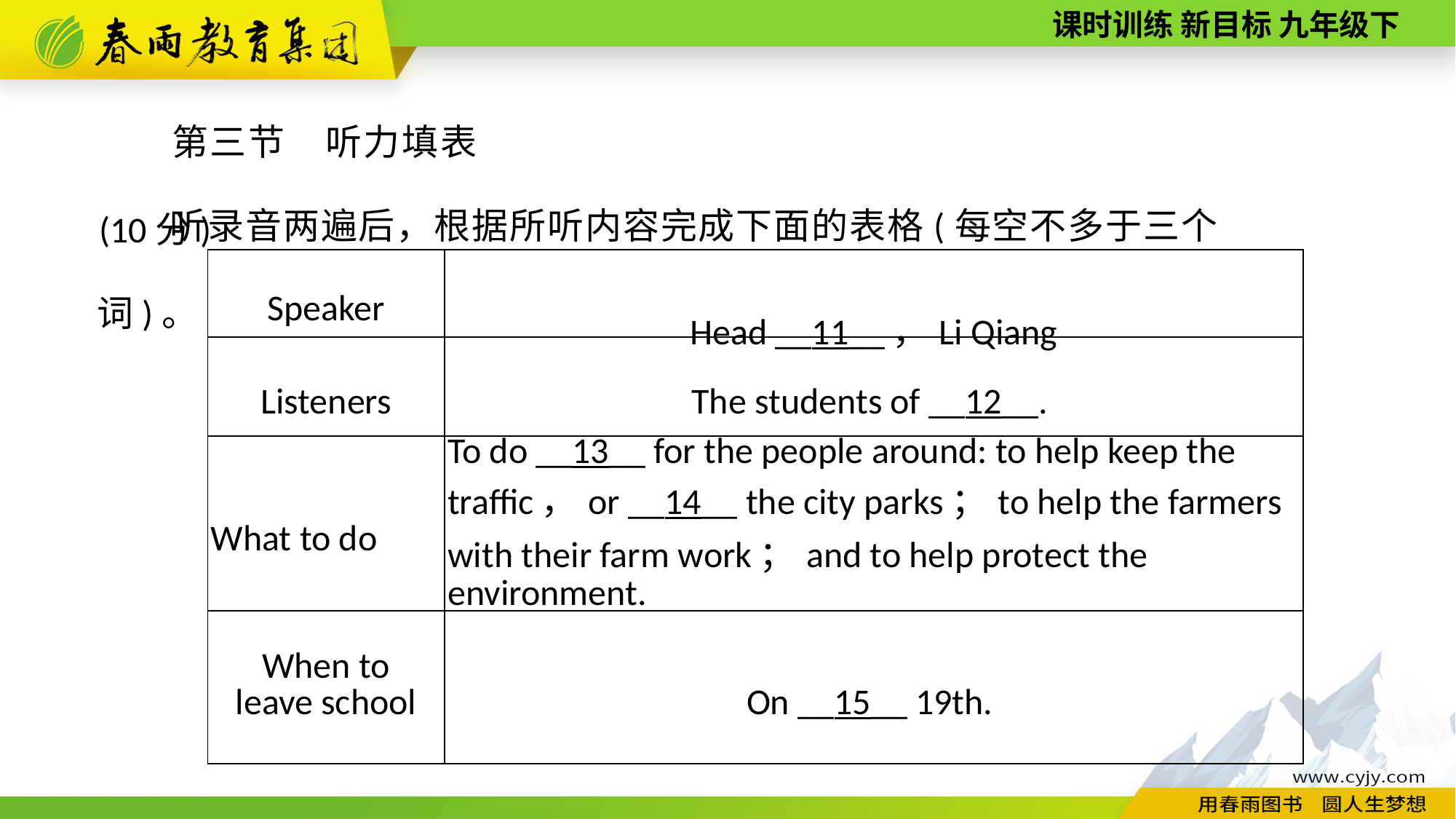

第三节　听力填表(10分)
听录音两遍后，根据所听内容完成下面的表格(每空不多于三个词)。
| Speaker | Head \_\_11\_\_，Li Qiang |
| --- | --- |
| Listeners | The students of \_\_12\_\_. |
| What to do | To do \_\_13\_\_ for the people around: to help keep the traffic，or \_\_14\_\_ the city parks；to help the farmers with their farm work；and to help protect the environment. |
| When to leave school | On \_\_15\_\_ 19th. |